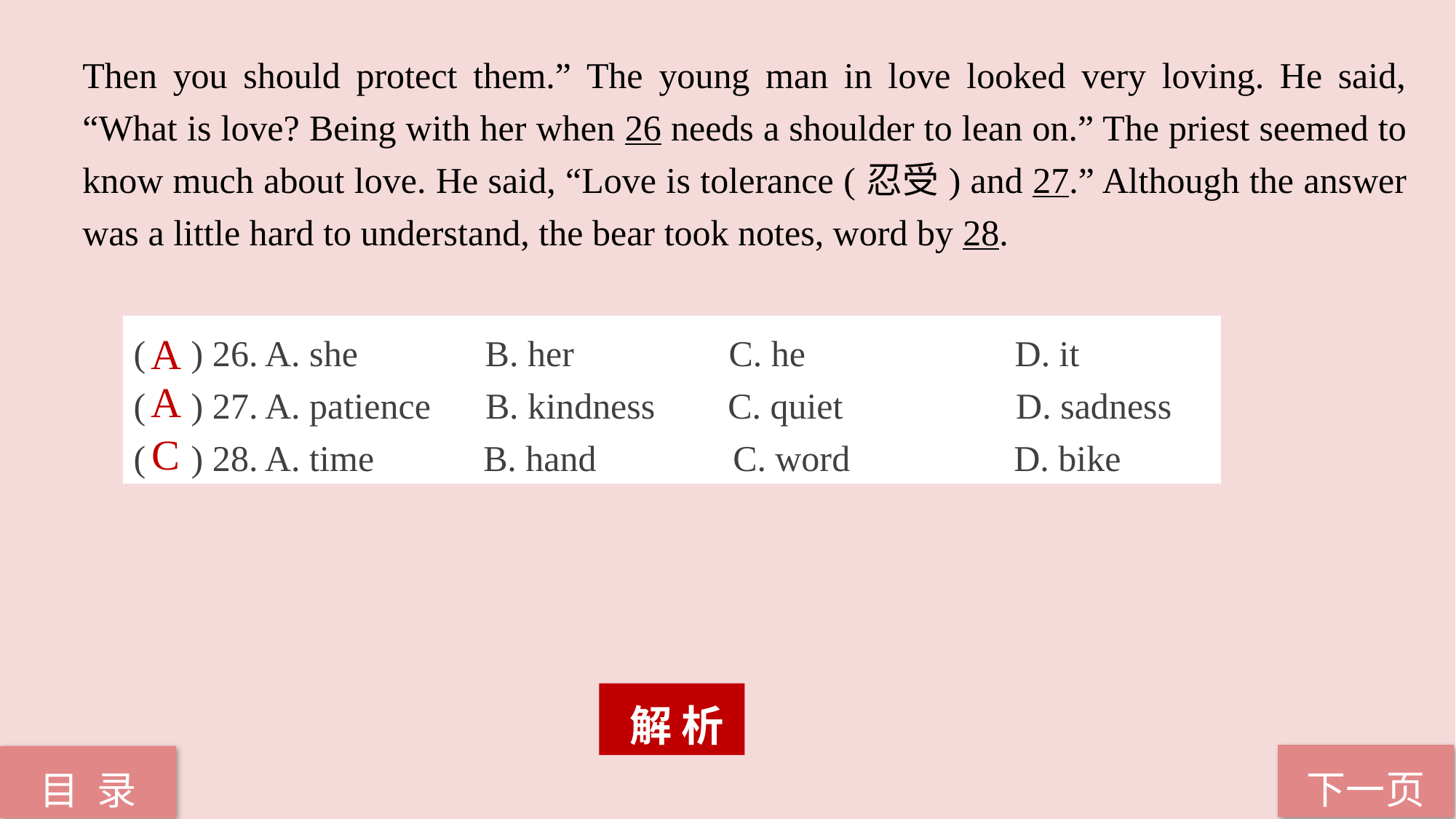

Then you should protect them.” The young man in love looked very loving. He said, “What is love? Being with her when 26 needs a shoulder to lean on.” The priest seemed to know much about love. He said, “Love is tolerance (忍受) and 27.” Although the answer was a little hard to understand, the bear took notes, word by 28.
(     ) 26. A. she              B. her                 C. he                       D. it
(     ) 27. A. patience      B. kindness        C. quiet                   D. sadness
(     ) 28. A. time            B. hand               C. word                  D. bike
A
A
C
 解 析